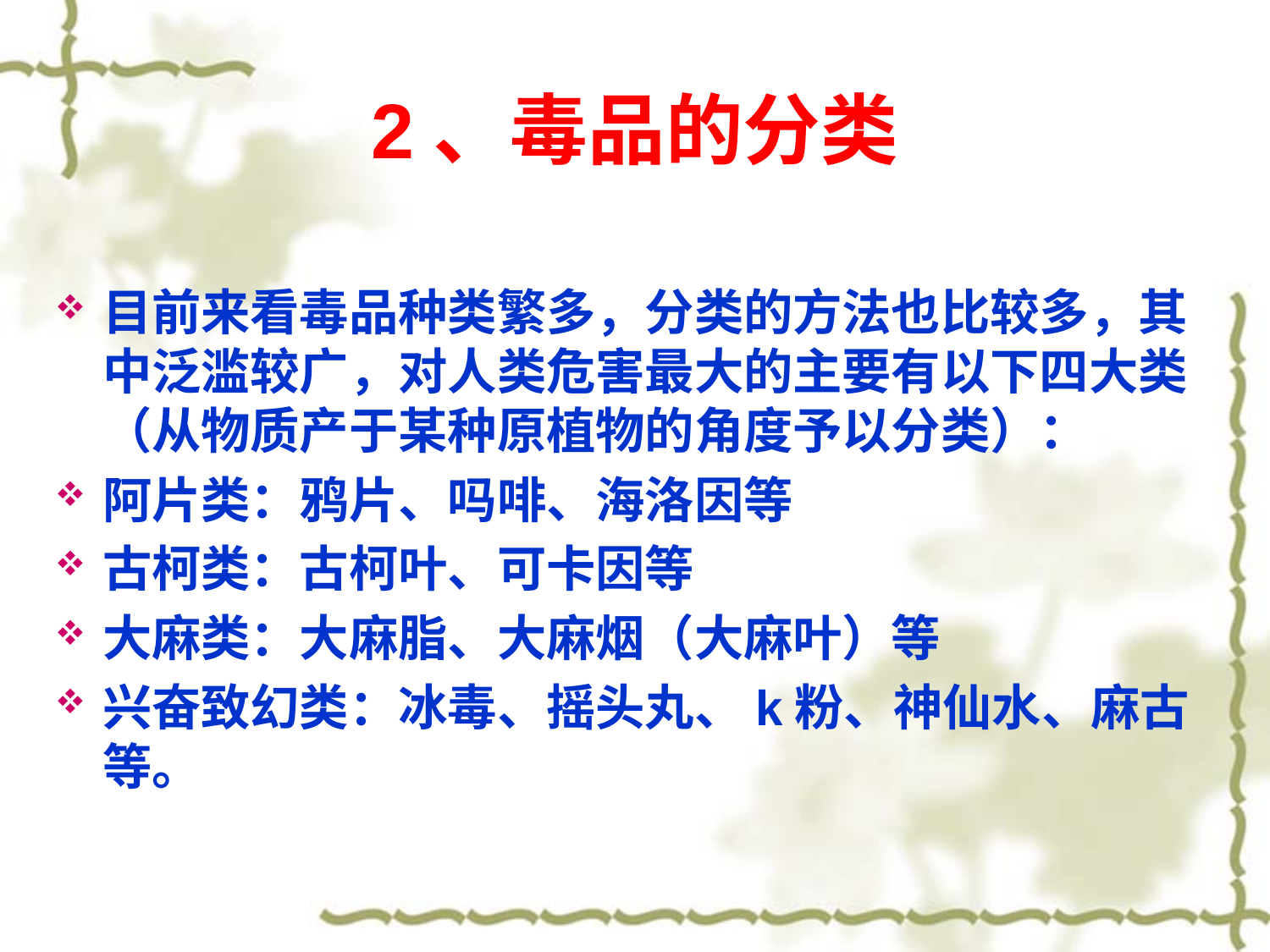

# 2、毒品的分类
目前来看毒品种类繁多，分类的方法也比较多，其中泛滥较广，对人类危害最大的主要有以下四大类（从物质产于某种原植物的角度予以分类）：
阿片类：鸦片、吗啡、海洛因等
古柯类：古柯叶、可卡因等
大麻类：大麻脂、大麻烟（大麻叶）等
兴奋致幻类：冰毒、摇头丸、k粉、神仙水、麻古等。